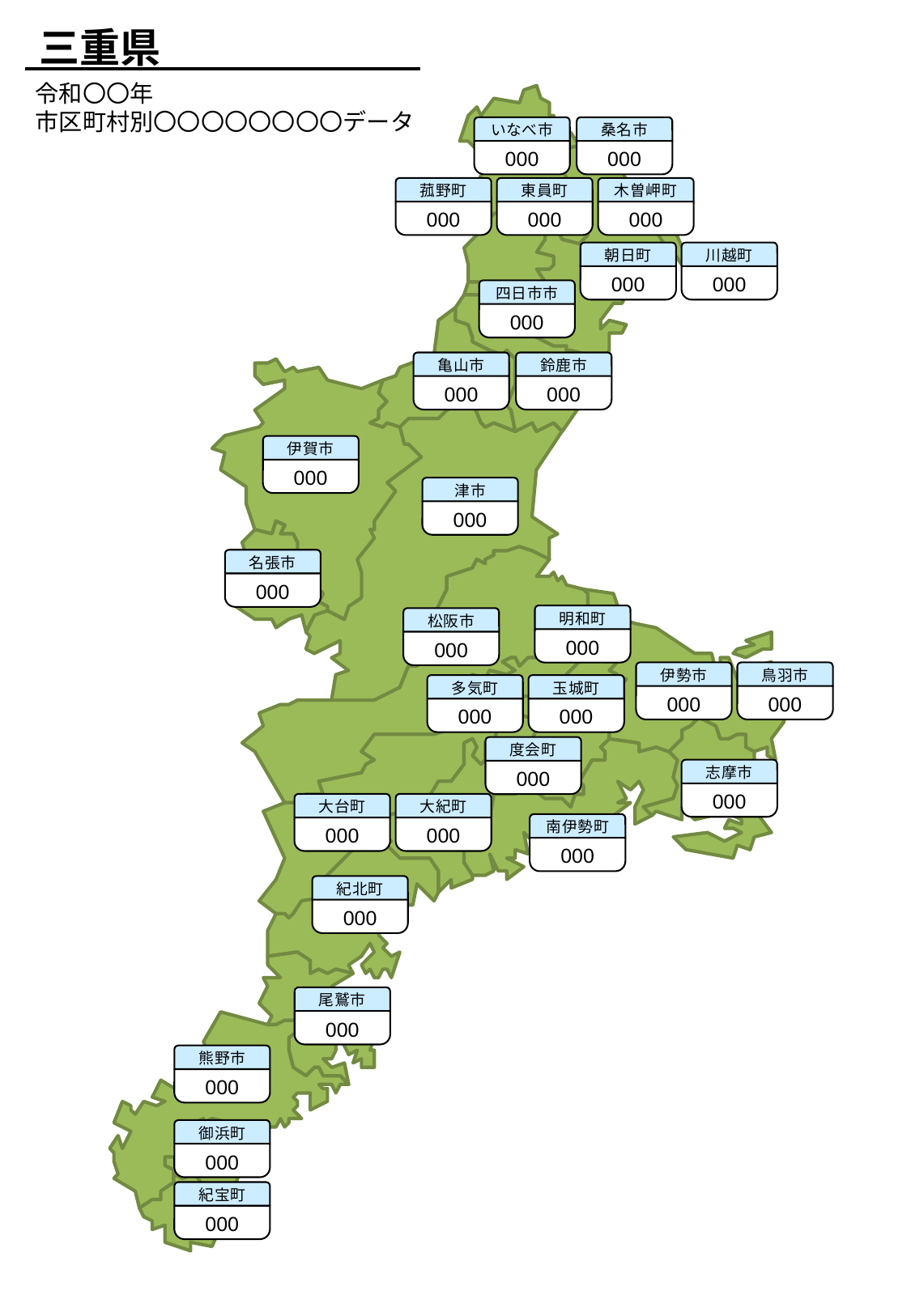

三重県
令和〇〇年
市区町村別〇〇〇〇〇〇〇〇データ

いなべ市
000
桑名市
000
菰野町
000
東員町
000
木曽岬町
000
朝日町
000
川越町
000
四日市市
000
亀山市
000
鈴鹿市
000
伊賀市
000
津市
000
名張市
000
明和町
000
松阪市
000
伊勢市
000
鳥羽市
000
多気町
000
玉城町
000
度会町
000
志摩市
000
大台町
000
大紀町
000
南伊勢町
000
紀北町
000
尾鷲市
000
熊野市
000
御浜町
000
紀宝町
000